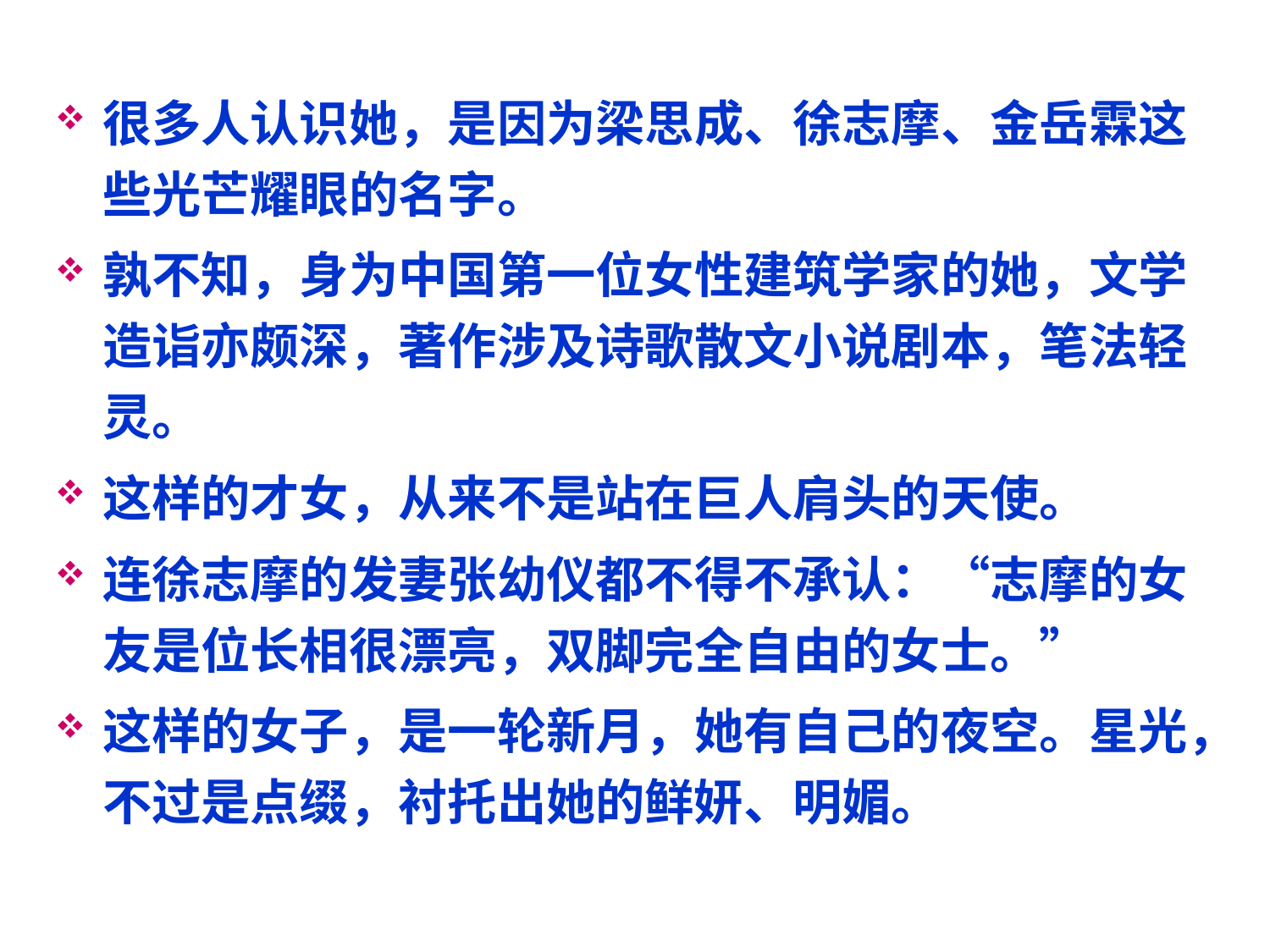

很多人认识她，是因为梁思成、徐志摩、金岳霖这些光芒耀眼的名字。
孰不知，身为中国第一位女性建筑学家的她，文学造诣亦颇深，著作涉及诗歌散文小说剧本，笔法轻灵。
这样的才女，从来不是站在巨人肩头的天使。
连徐志摩的发妻张幼仪都不得不承认：“志摩的女友是位长相很漂亮，双脚完全自由的女士。”
这样的女子，是一轮新月，她有自己的夜空。星光，不过是点缀，衬托出她的鲜妍、明媚。